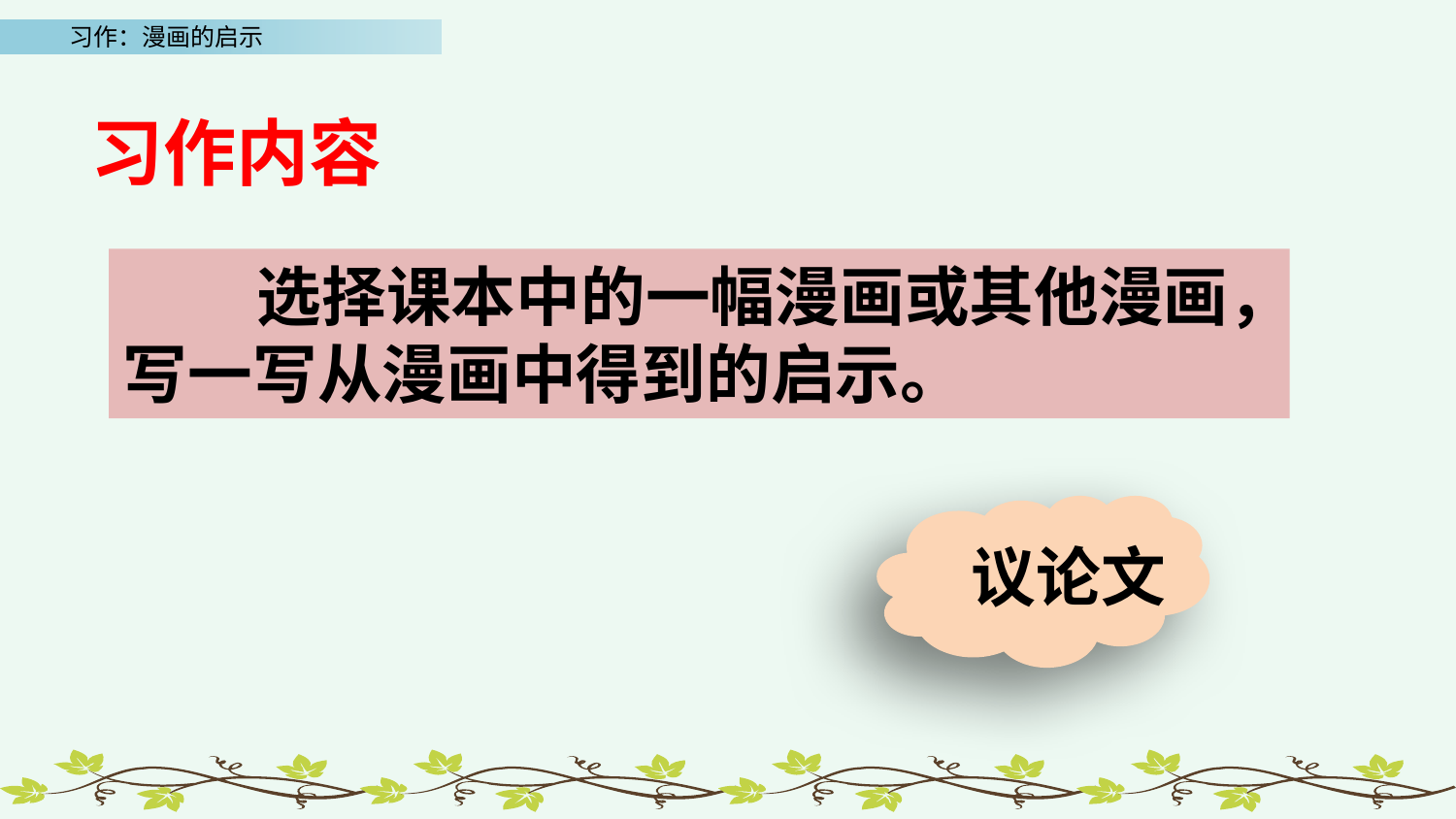

习作内容
        选择课本中的一幅漫画或其他漫画，写一写从漫画中得到的启示。

议论文